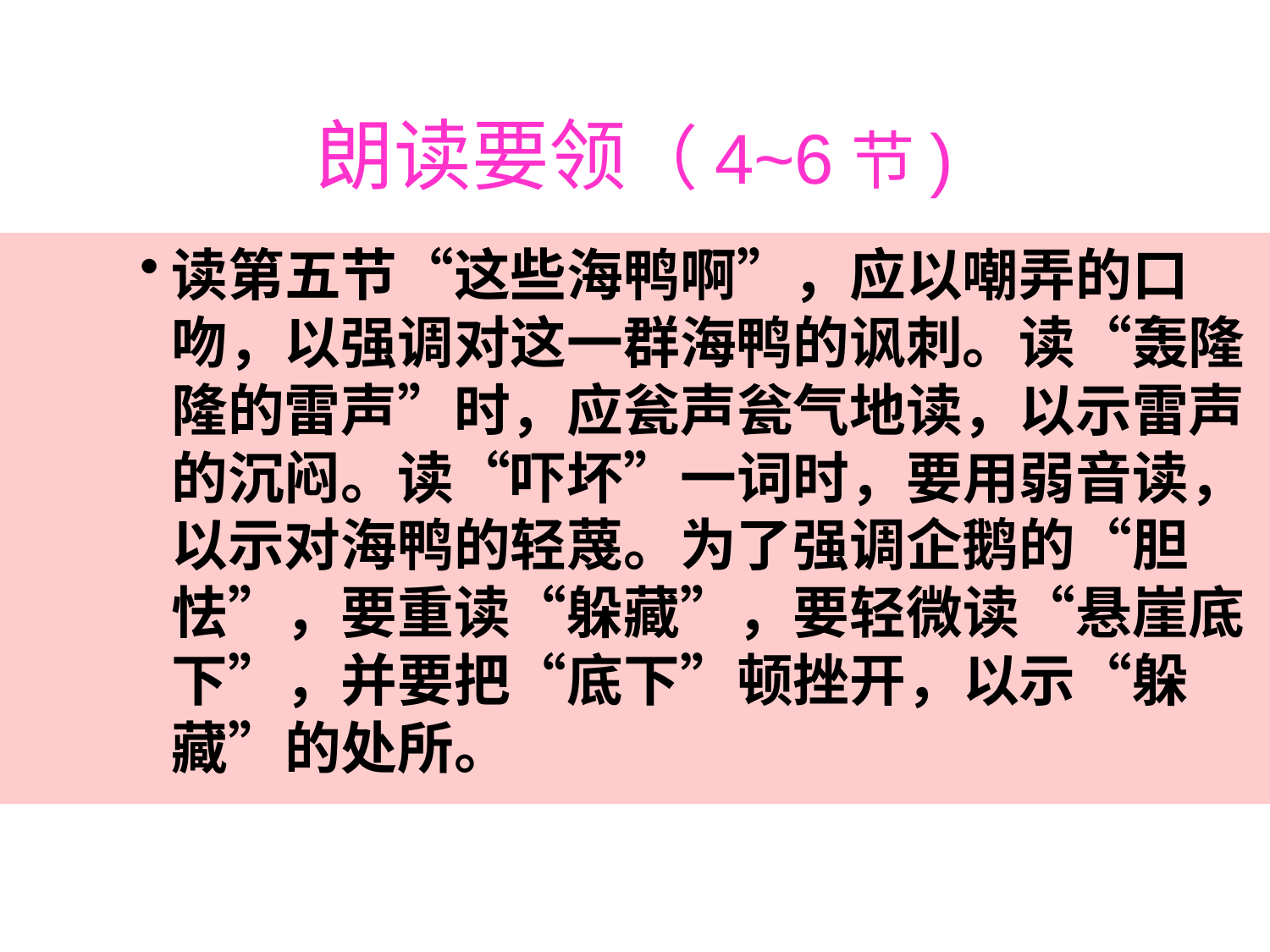

# 朗读要领（4~6节)
读第五节“这些海鸭啊”，应以嘲弄的口吻，以强调对这一群海鸭的讽刺。读“轰隆隆的雷声”时，应瓮声瓮气地读，以示雷声的沉闷。读“吓坏”一词时，要用弱音读，以示对海鸭的轻蔑。为了强调企鹅的“胆怯”，要重读“躲藏”，要轻微读“悬崖底下”，并要把“底下”顿挫开，以示“躲藏”的处所。